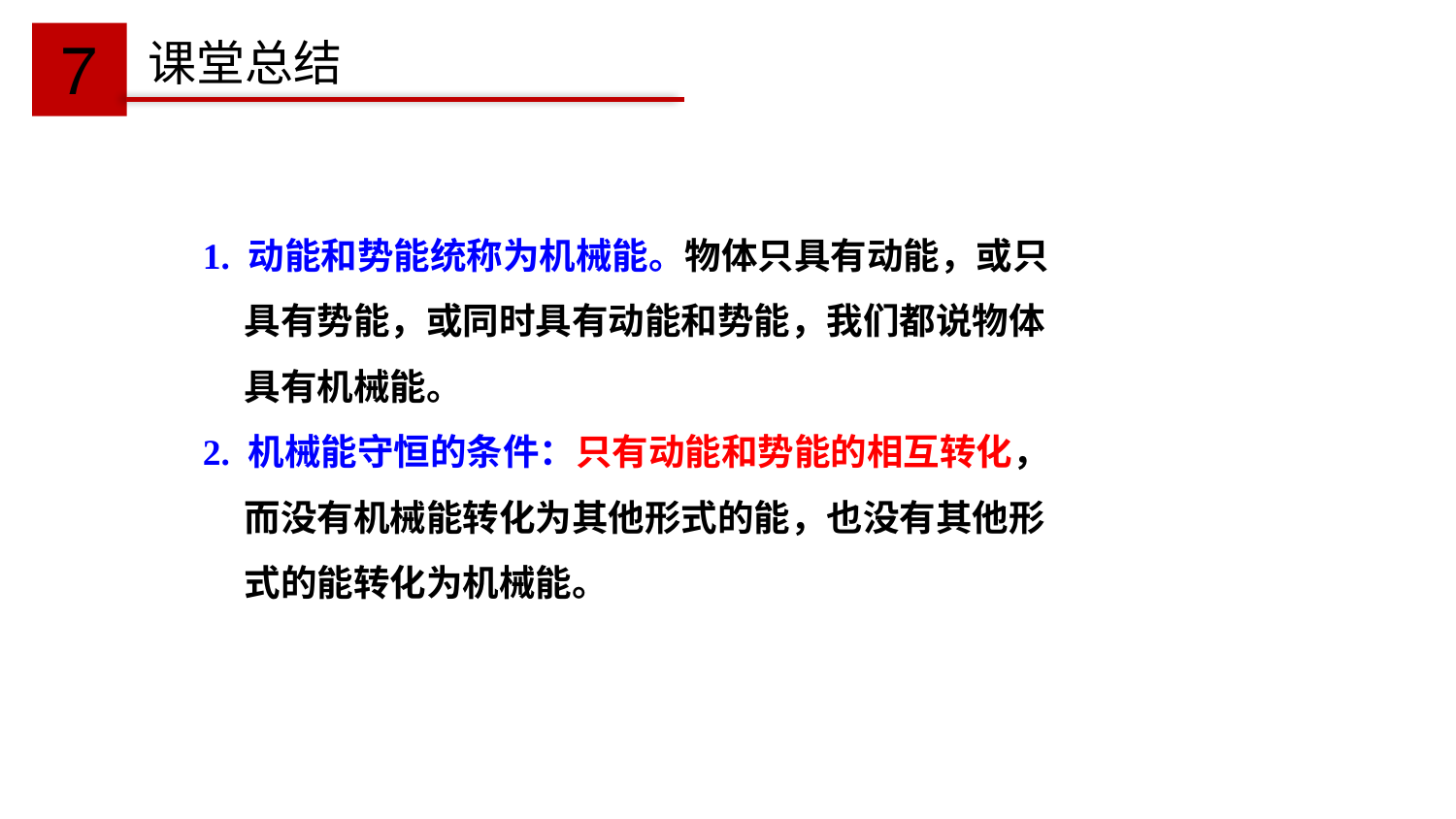

7
课堂总结
1. 动能和势能统称为机械能。物体只具有动能，或只
    具有势能，或同时具有动能和势能，我们都说物体
    具有机械能。
2. 机械能守恒的条件：只有动能和势能的相互转化，
    而没有机械能转化为其他形式的能，也没有其他形
    式的能转化为机械能。